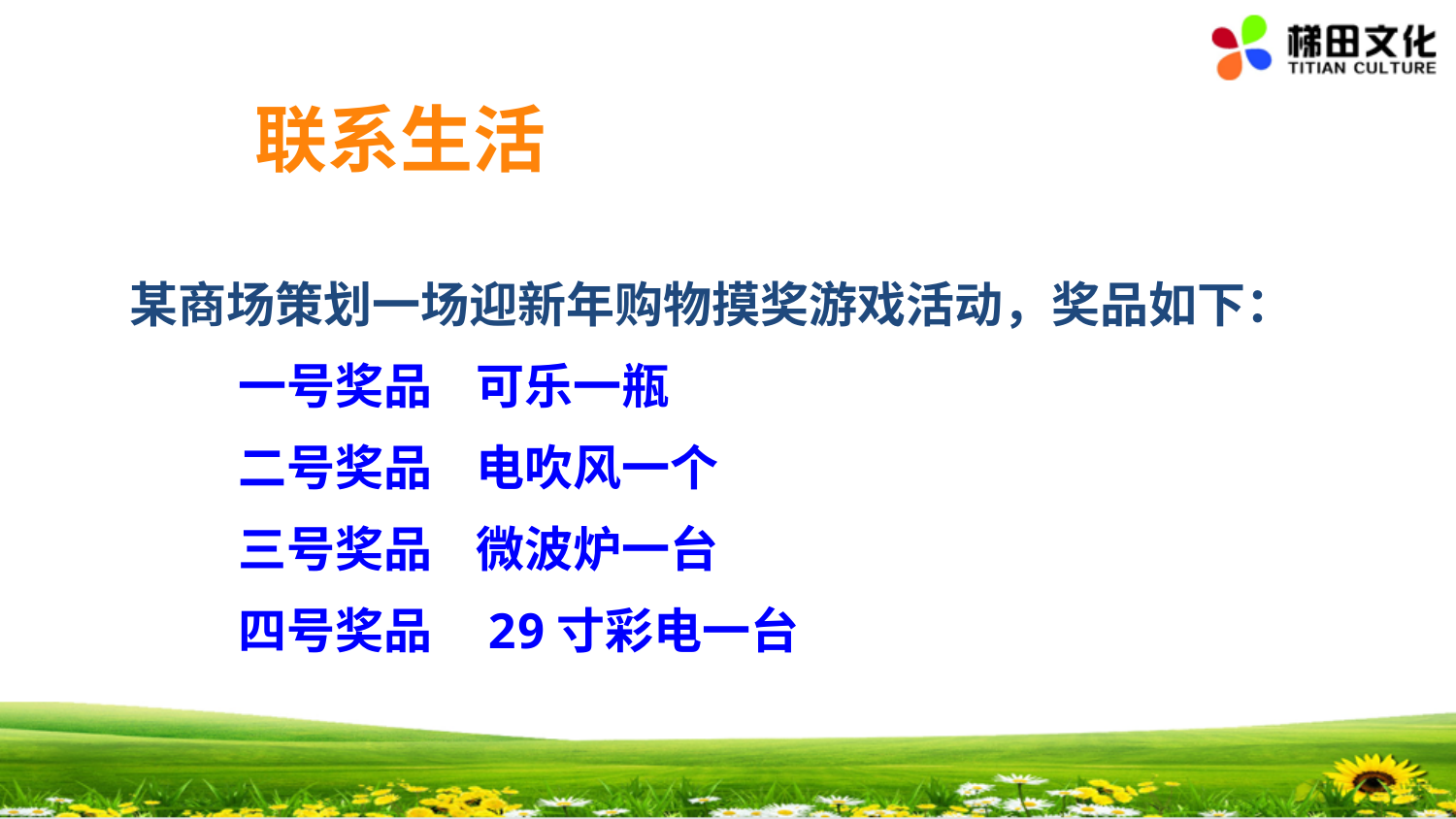

联系生活
       某商场策划一场迎新年购物摸奖游戏活动，奖品如下：
                  一号奖品    可乐一瓶
                  二号奖品    电吹风一个
                  三号奖品    微波炉一台
                  四号奖品    29寸彩电一台